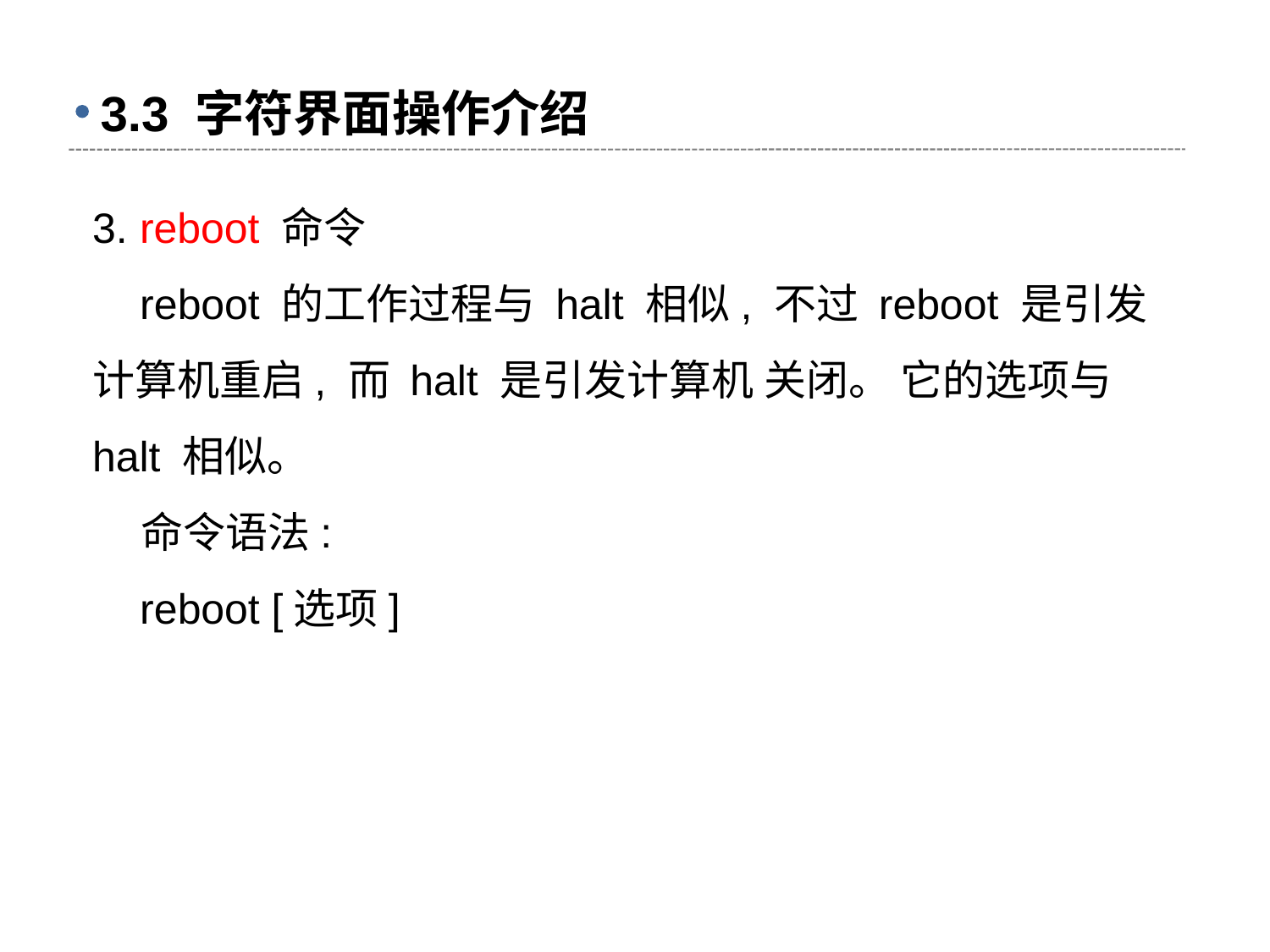

# 3.3 字符界面操作介绍
3. reboot 命令
    reboot 的工作过程与 halt 相似, 不过 reboot 是引发计算机重启, 而 halt 是引发计算机 关闭。 它的选项与 halt 相似。
    命令语法:
    reboot [选项]